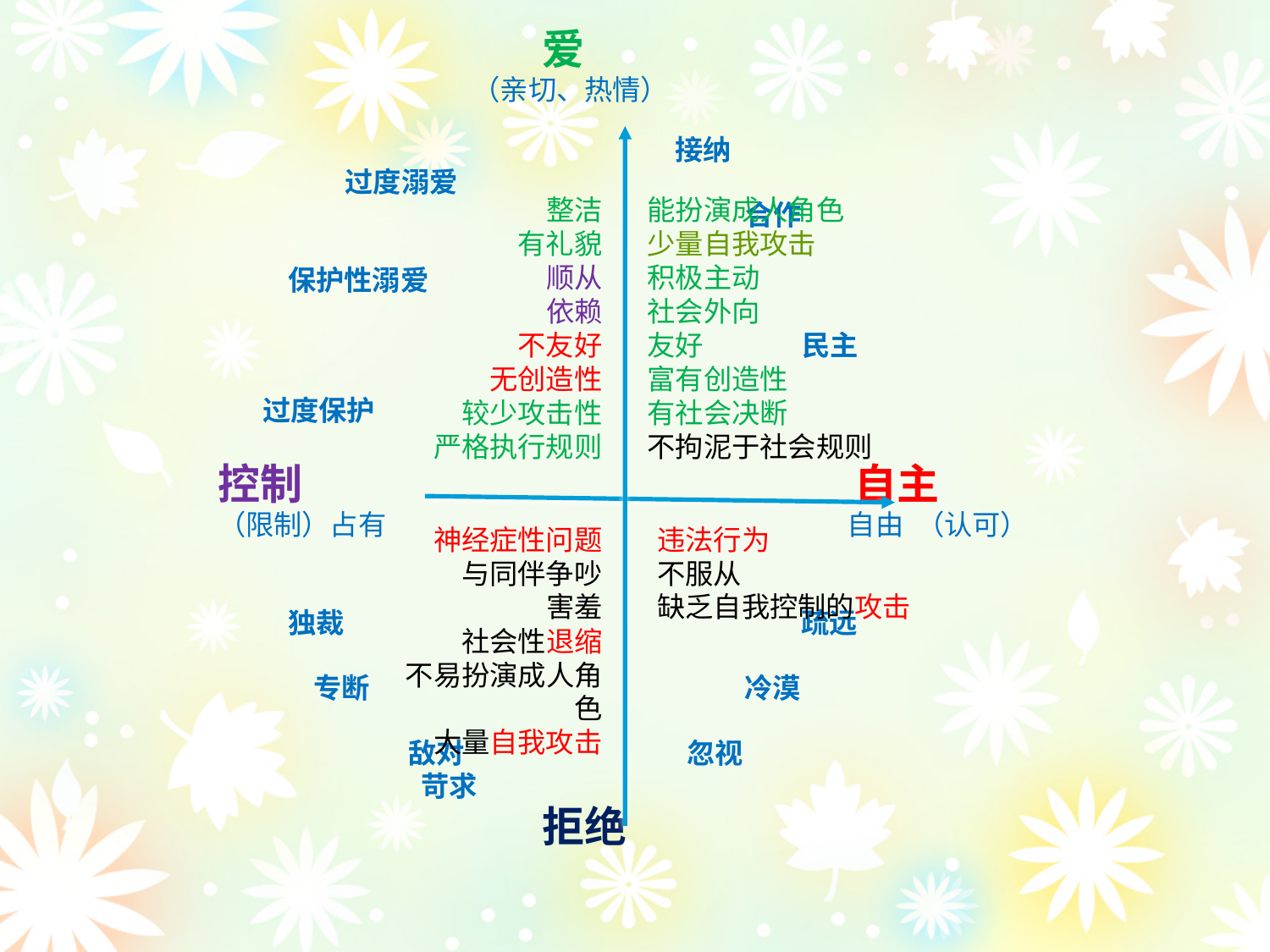

爱
                                       （亲切、热情）
                                                                       接纳
                   过度溺爱
                                                                                  合作

          保护性溺爱

                                                                                           民主

      过度保护

控制                                                          自主
（限制）占有                                                                         自由  （认可）

          独裁                                                                        疏远

              专断                                                           冷漠

                             敌对                                   忽视
                               苛求
                                 拒绝

整洁
有礼貌
顺从
依赖
不友好
无创造性
较少攻击性
严格执行规则
能扮演成人角色
少量自我攻击
积极主动
社会外向
友好
富有创造性
有社会决断
不拘泥于社会规则

神经症性问题
与同伴争吵
害羞
     社会性退缩
 不易扮演成人角色
大量自我攻击
违法行为
不服从
缺乏自我控制的攻击